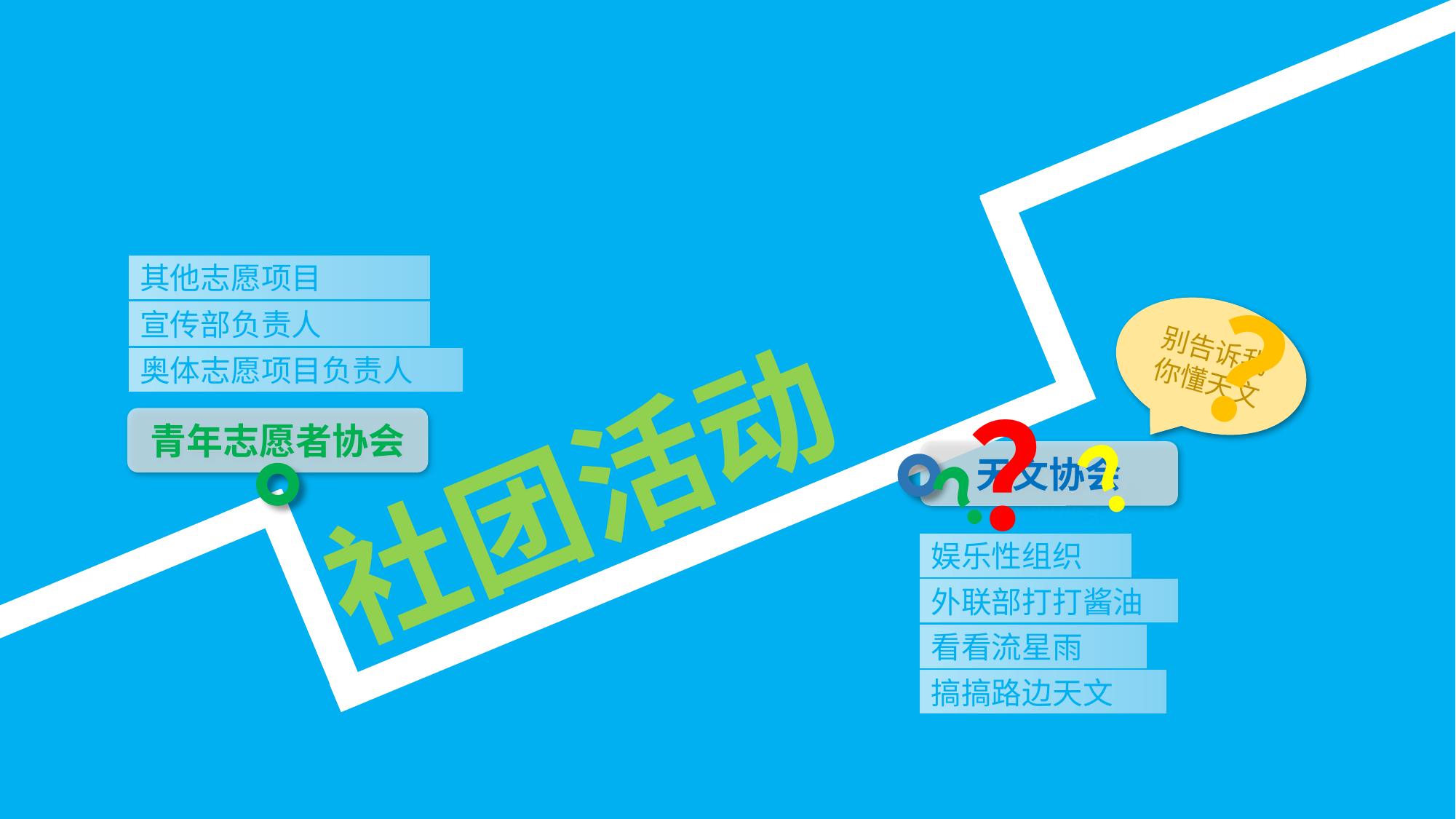

C
C
社团活动
C
C
C
C
其他志愿项目
C
？
别告诉我你懂天文
别告诉我你懂天文
宣传部负责人
奥体志愿项目负责人
？
社团活动
？
青年志愿者协会
？
天文协会

C
娱乐性组织
C
外联部打打酱油
C
看看流星雨
搞搞路边天文